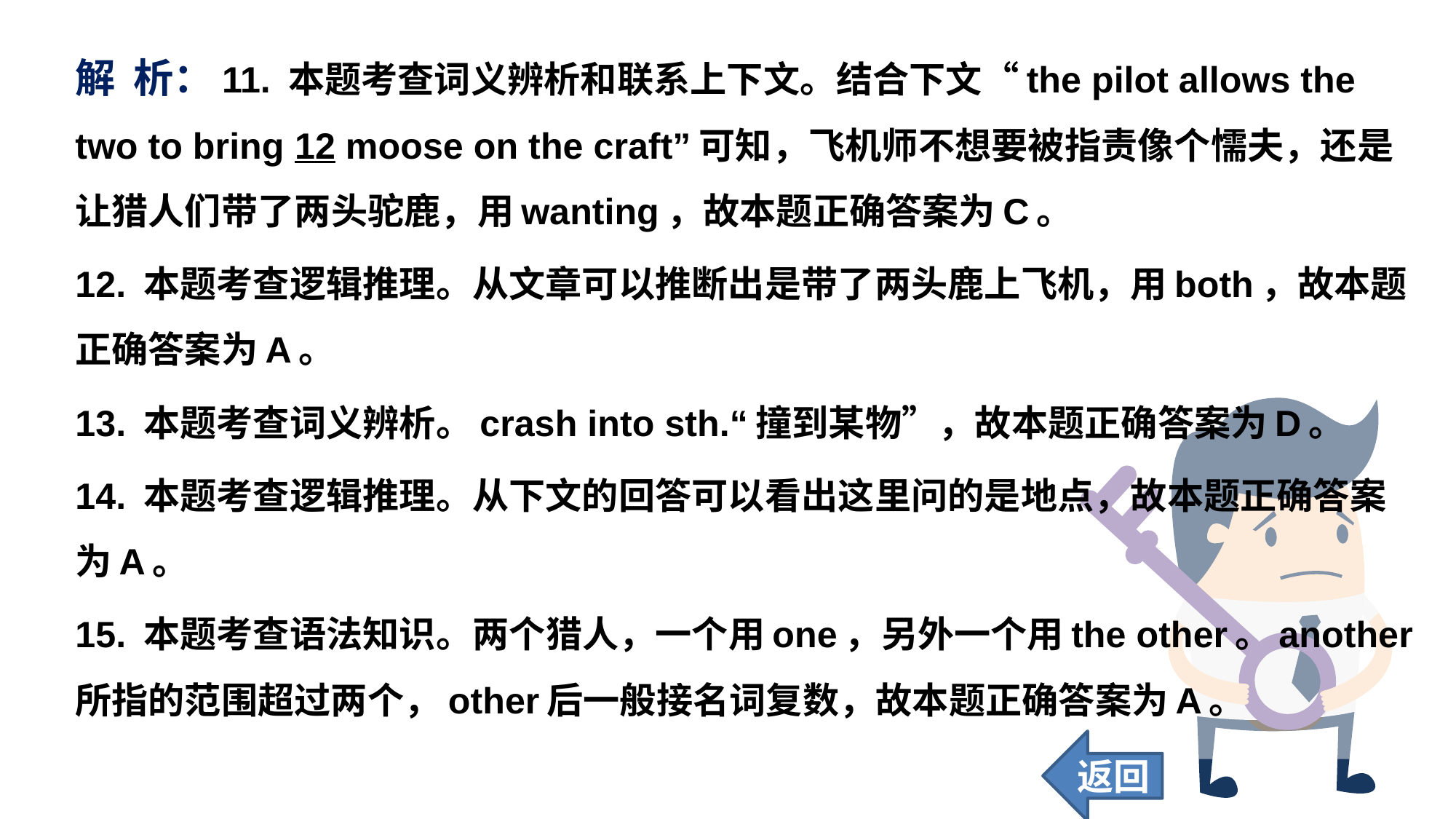

解  析：11. 本题考查词义辨析和联系上下文。结合下文“the pilot allows the two to bring 12 moose on the craft”可知，飞机师不想要被指责像个懦夫，还是让猎人们带了两头驼鹿，用wanting，故本题正确答案为C。
12. 本题考查逻辑推理。从文章可以推断出是带了两头鹿上飞机，用both，故本题正确答案为A。
13. 本题考查词义辨析。crash into sth.“撞到某物”，故本题正确答案为D。
14. 本题考查逻辑推理。从下文的回答可以看出这里问的是地点，故本题正确答案为A。
15. 本题考查语法知识。两个猎人，一个用one，另外一个用the other。another所指的范围超过两个，other后一般接名词复数，故本题正确答案为A。

返回
63